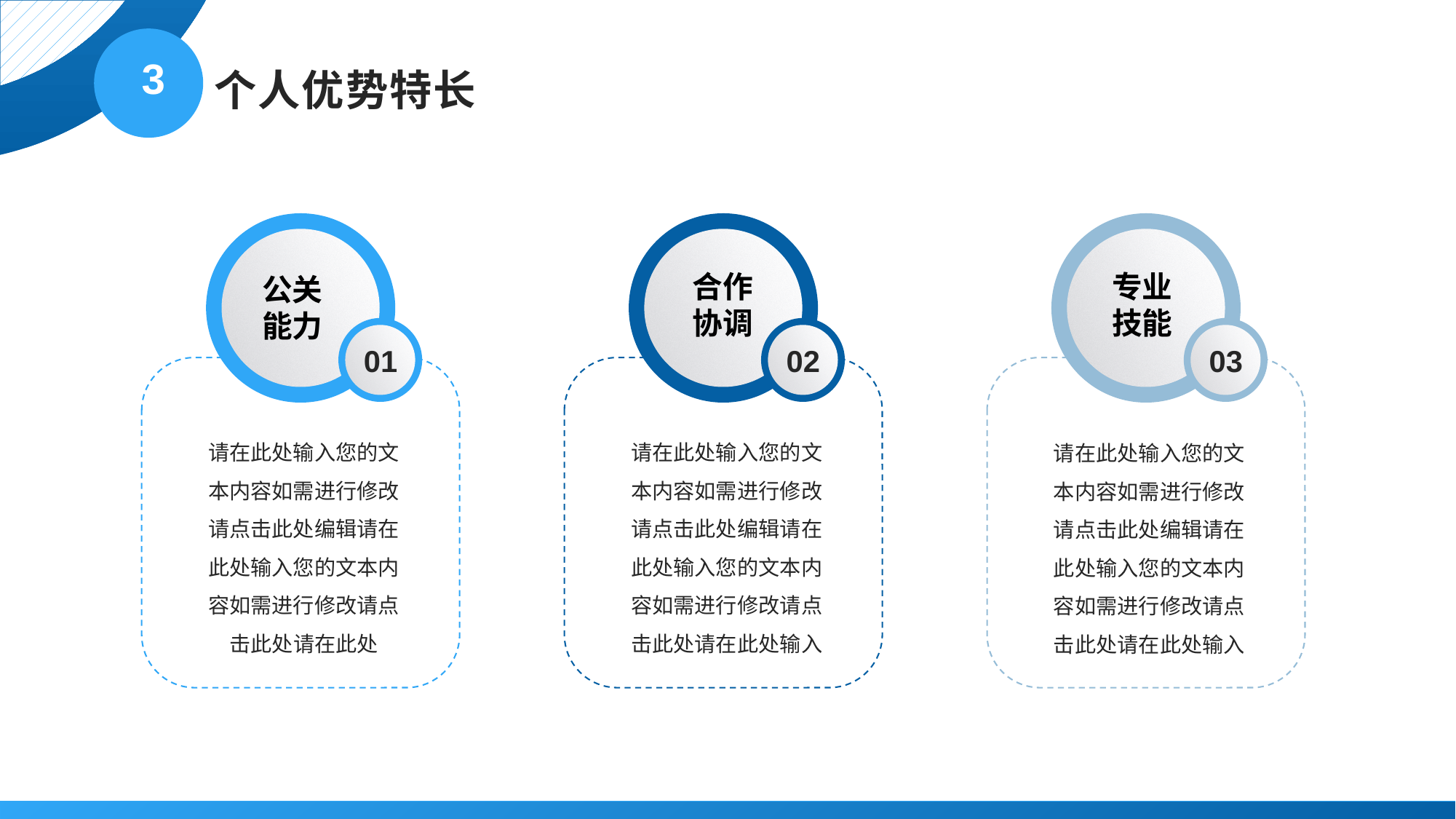

个人优势特长
3

合作协调
专业技能
公关能力

01
02
03

请在此处输入您的文本内容如需进行修改请点击此处编辑请在此处输入您的文本内容如需进行修改请点击此处请在此处
请在此处输入您的文本内容如需进行修改请点击此处编辑请在此处输入您的文本内容如需进行修改请点击此处请在此处输入
请在此处输入您的文本内容如需进行修改请点击此处编辑请在此处输入您的文本内容如需进行修改请点击此处请在此处输入